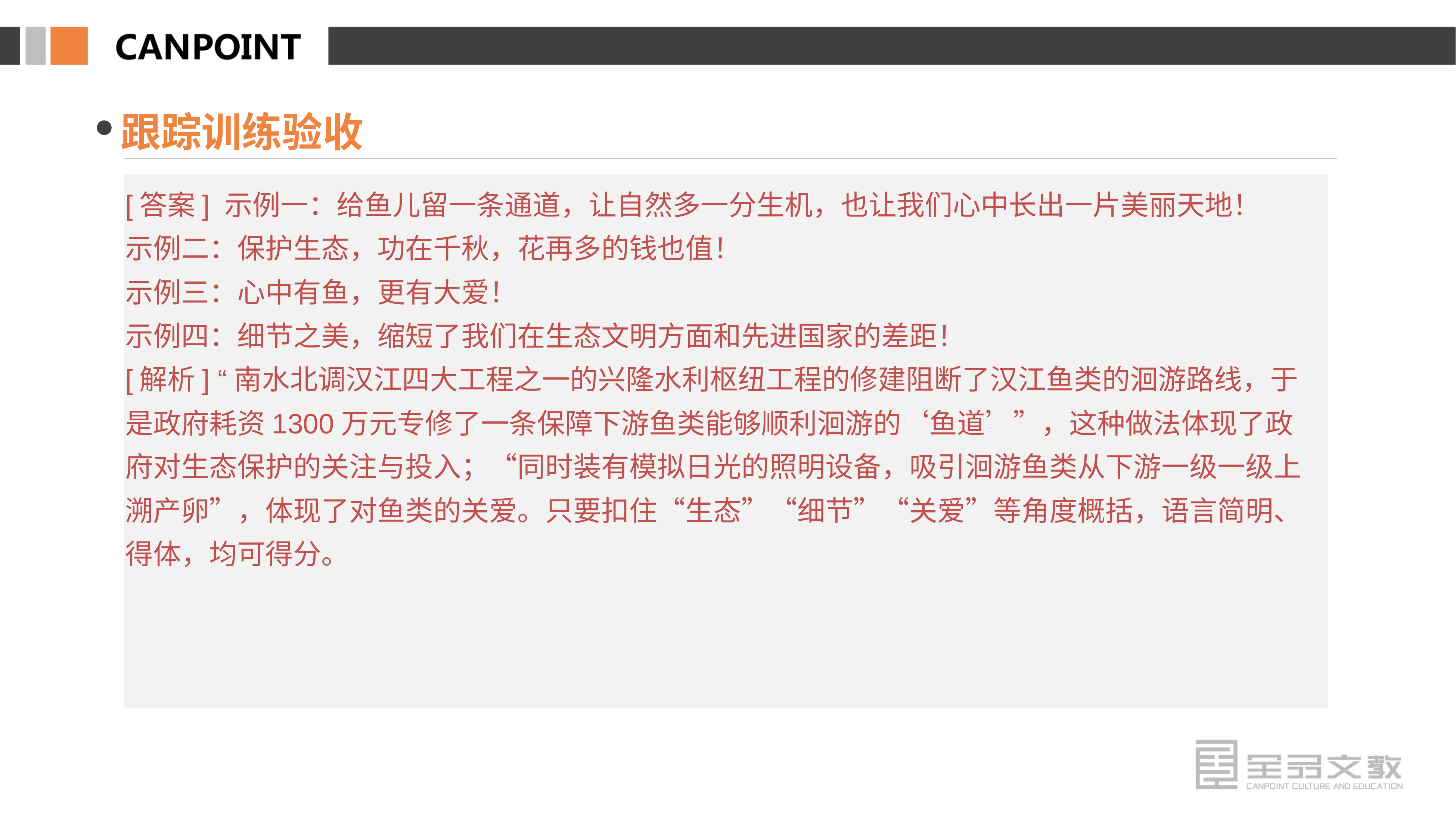

跟踪训练验收

[答案] 示例一：给鱼儿留一条通道，让自然多一分生机，也让我们心中长出一片美丽天地！
示例二：保护生态，功在千秋，花再多的钱也值！
示例三：心中有鱼，更有大爱！
示例四：细节之美，缩短了我们在生态文明方面和先进国家的差距！
[解析] “南水北调汉江四大工程之一的兴隆水利枢纽工程的修建阻断了汉江鱼类的洄游路线，于是政府耗资1300万元专修了一条保障下游鱼类能够顺利洄游的‘鱼道’”，这种做法体现了政府对生态保护的关注与投入；“同时装有模拟日光的照明设备，吸引洄游鱼类从下游一级一级上溯产卵”，体现了对鱼类的关爱。只要扣住“生态”“细节”“关爱”等角度概括，语言简明、得体，均可得分。